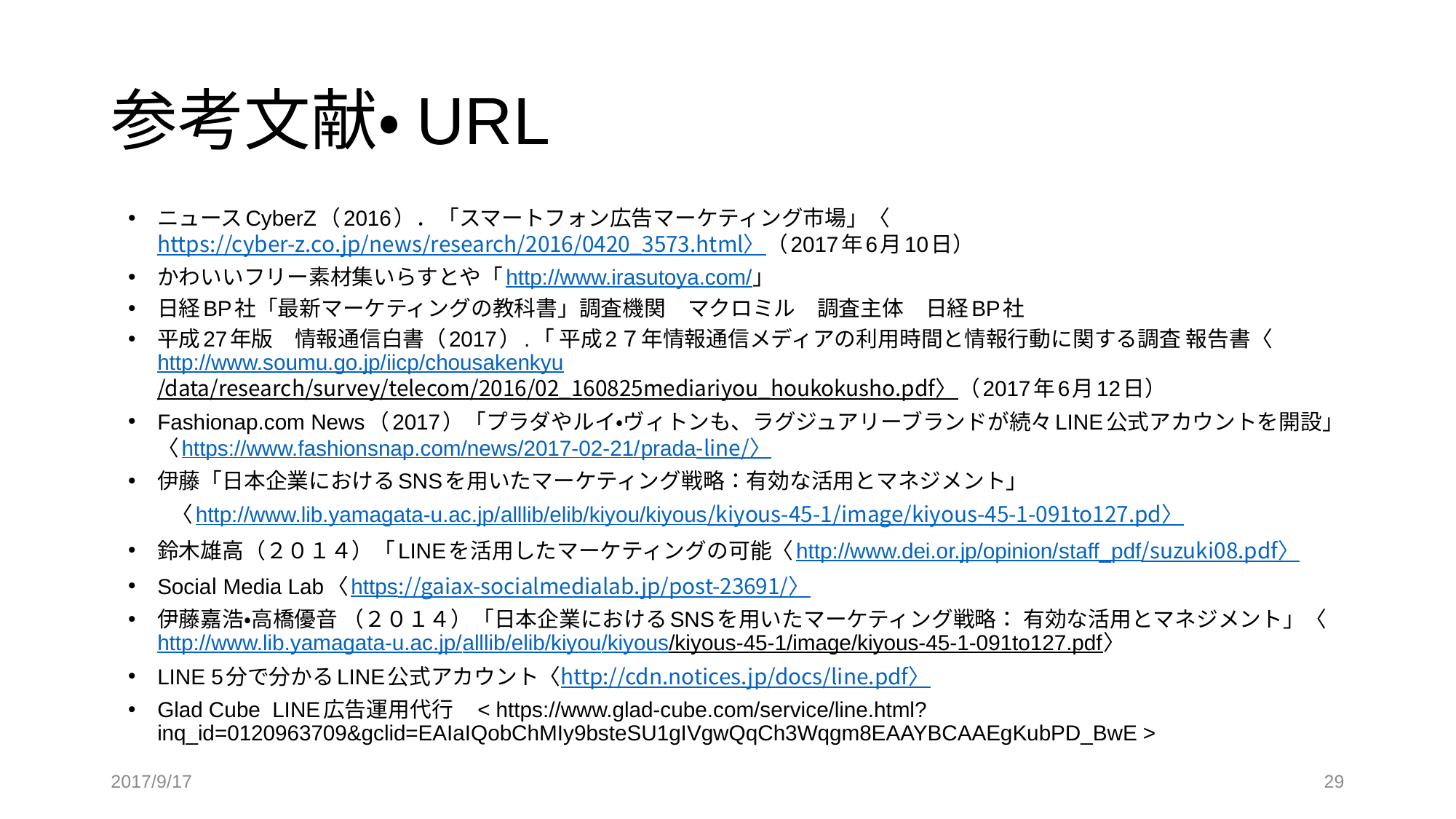

# 参考文献・URL
ニュースCyberZ（2016）．「スマートフォン広告マーケティング市場」〈https://cyber-z.co.jp/news/research/2016/0420_3573.html〉（2017年6月10日）
かわいいフリー素材集いらすとや「http://www.irasutoya.com/」
日経BP社「最新マーケティングの教科書」調査機関　マクロミル　調査主体　日経BP社
平成27年版　情報通信白書（2017）.「 平成2７年情報通信メディアの利用時間と情報行動に関する調査 報告書〈http://www.soumu.go.jp/iicp/chousakenkyu/data/research/survey/telecom/2016/02_160825mediariyou_houkokusho.pdf〉（2017年6月12日）
Fashionap.com News（2017）「プラダやルイ・ヴィトンも、ラグジュアリーブランドが続々LINE公式アカウントを開設」〈https://www.fashionsnap.com/news/2017-02-21/prada-line/〉
伊藤「日本企業におけるSNSを用いたマーケティング戦略：有効な活用とマネジメント」
　　〈http://www.lib.yamagata-u.ac.jp/alllib/elib/kiyou/kiyous/kiyous-45-1/image/kiyous-45-1-091to127.pd〉
鈴木雄高（２０１４）「LINEを活用したマーケティングの可能〈http://www.dei.or.jp/opinion/staff_pdf/suzuki08.pdf〉
Sociaⅼ Media Lab〈https://gaiax-socialmedialab.jp/post-23691/〉
伊藤嘉浩・高橋優音 （２０１４）「日本企業におけるSNSを用いたマーケティング戦略： 有効な活用とマネジメント」〈http://www.lib.yamagata-u.ac.jp/alllib/elib/kiyou/kiyous/kiyous-45-1/image/kiyous-45-1-091to127.pdf〉
LINE 5分で分かるLINE公式アカウント〈http://cdn.notices.jp/docs/line.pdf〉
Glad Cube  LINE広告運用代行　< https://www.glad-cube.com/service/line.html?inq_id=0120963709&gclid=EAIaIQobChMIy9bsteSU1gIVgwQqCh3Wqgm8EAAYBCAAEgKubPD_BwE >
2017/9/17
29